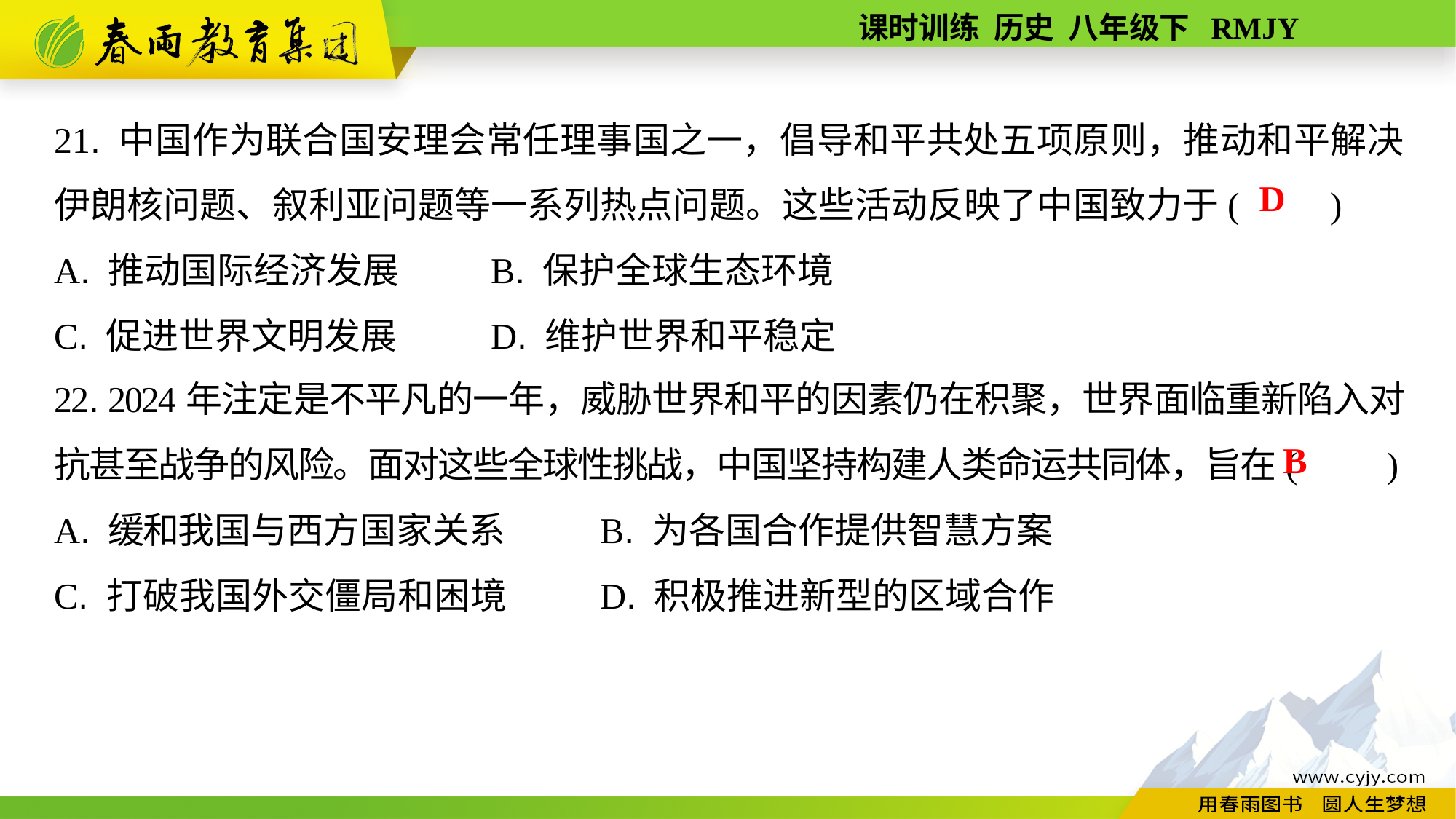

21. 中国作为联合国安理会常任理事国之一，倡导和平共处五项原则，推动和平解决伊朗核问题、叙利亚问题等一系列热点问题。这些活动反映了中国致力于(　　)
A. 推动国际经济发展	B. 保护全球生态环境
C. 促进世界文明发展	D. 维护世界和平稳定
D
22. 2024年注定是不平凡的一年，威胁世界和平的因素仍在积聚，世界面临重新陷入对抗甚至战争的风险。面对这些全球性挑战，中国坚持构建人类命运共同体，旨在(　　)
A. 缓和我国与西方国家关系	B. 为各国合作提供智慧方案
C. 打破我国外交僵局和困境	D. 积极推进新型的区域合作
B